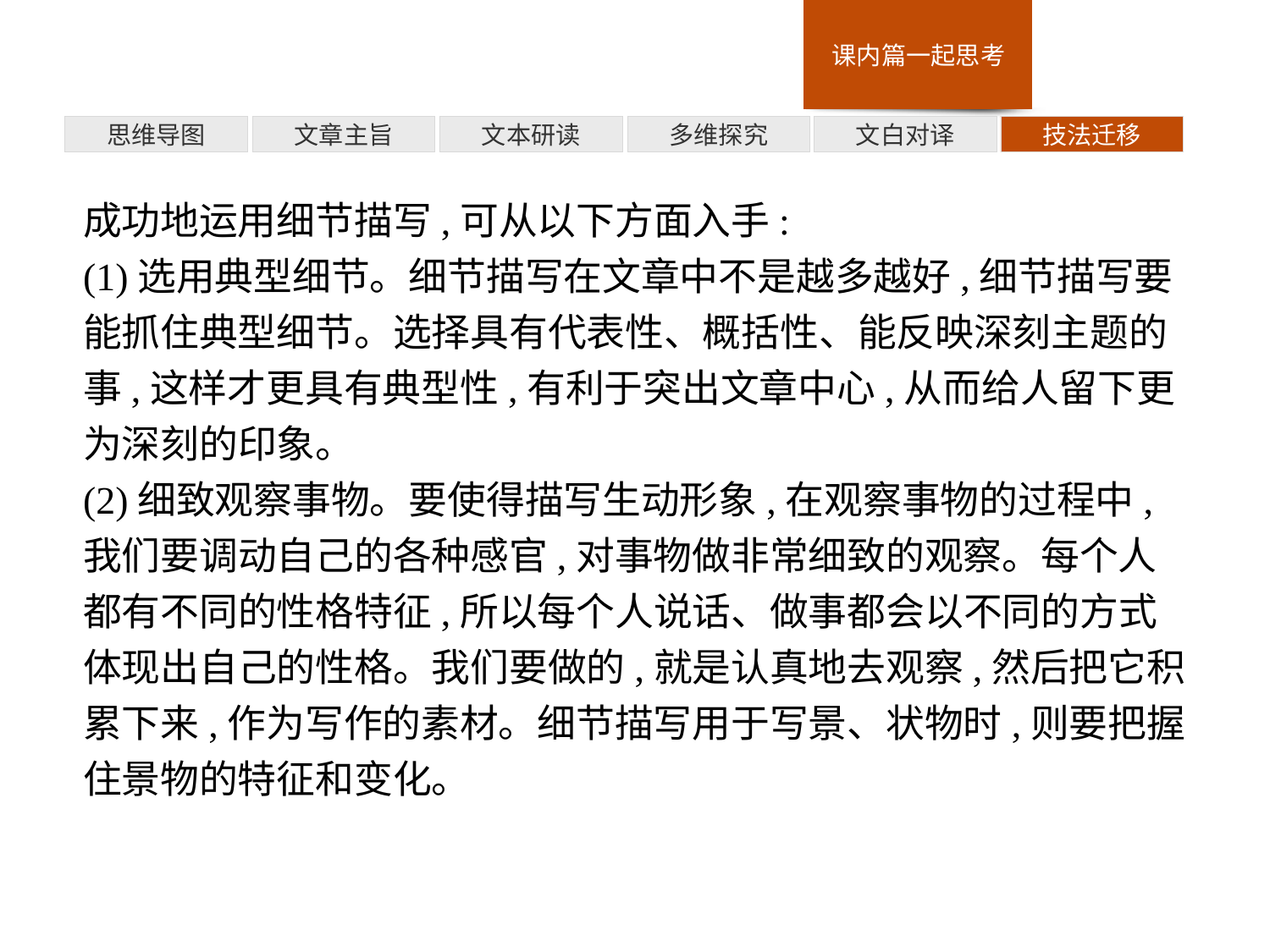

多维探究
思维导图
文章主旨
文本研读
文白对译
技法迁移
成功地运用细节描写,可从以下方面入手:
(1)选用典型细节。细节描写在文章中不是越多越好,细节描写要能抓住典型细节。选择具有代表性、概括性、能反映深刻主题的事,这样才更具有典型性,有利于突出文章中心,从而给人留下更为深刻的印象。
(2)细致观察事物。要使得描写生动形象,在观察事物的过程中,我们要调动自己的各种感官,对事物做非常细致的观察。每个人都有不同的性格特征,所以每个人说话、做事都会以不同的方式体现出自己的性格。我们要做的,就是认真地去观察,然后把它积累下来,作为写作的素材。细节描写用于写景、状物时,则要把握住景物的特征和变化。